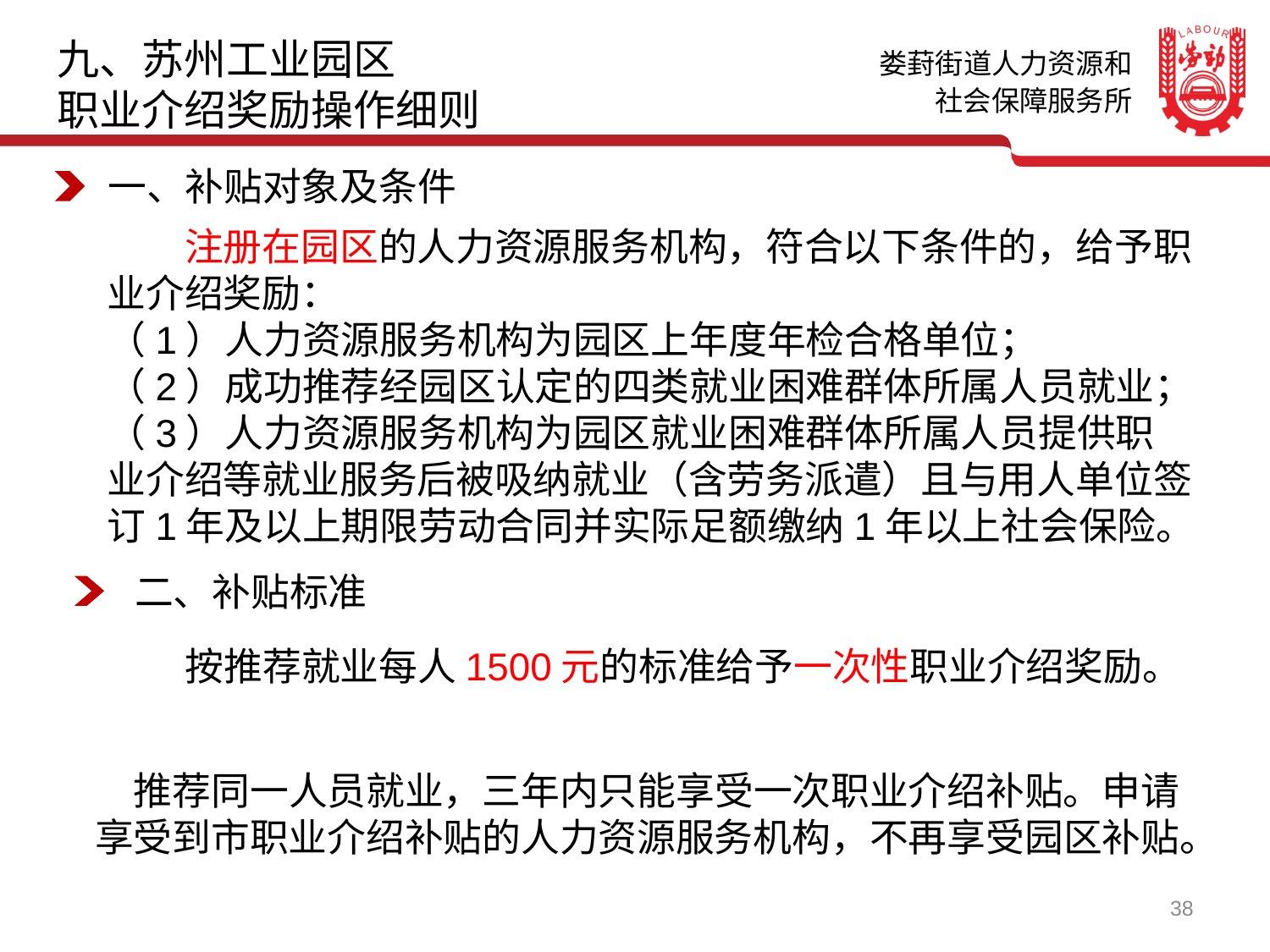

九、苏州工业园区
职业介绍奖励操作细则
一、补贴对象及条件

　　注册在园区的人力资源服务机构，符合以下条件的，给予职业介绍奖励：
（1）人力资源服务机构为园区上年度年检合格单位；
（2）成功推荐经园区认定的四类就业困难群体所属人员就业；
（3）人力资源服务机构为园区就业困难群体所属人员提供职业介绍等就业服务后被吸纳就业（含劳务派遣）且与用人单位签订1年及以上期限劳动合同并实际足额缴纳1年以上社会保险。
二、补贴标准

　　按推荐就业每人1500元的标准给予一次性职业介绍奖励。
　推荐同一人员就业，三年内只能享受一次职业介绍补贴。申请享受到市职业介绍补贴的人力资源服务机构，不再享受园区补贴。
38